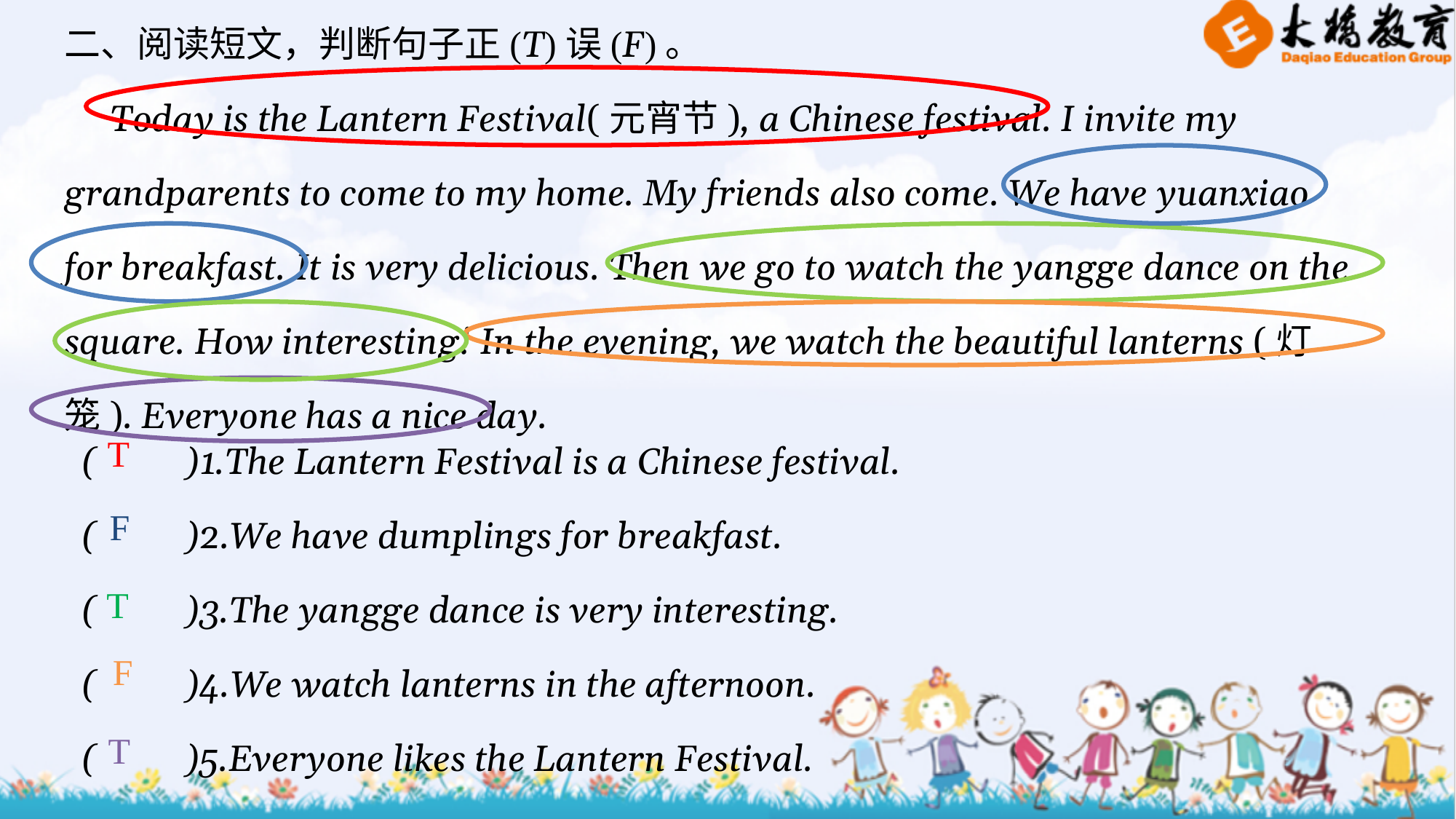

二、阅读短文，判断句子正(T)误(F)。
     Today is the Lantern Festival(元宵节), a Chinese festival. I invite my grandparents to come to my home. My friends also come. We have yuanxiao for breakfast. It is very delicious. Then we go to watch the yangge dance on the square. How interesting! In the evening, we watch the beautiful lanterns (灯笼). Everyone has a nice day.

(　　)1.The Lantern Festival is a Chinese festival.
(　　)2.We have dumplings for breakfast.
(　　)3.The yangge dance is very interesting.
(　　)4.We watch lanterns in the afternoon.
(　　)5.Everyone likes the Lantern Festival.
T
F
T
F
T